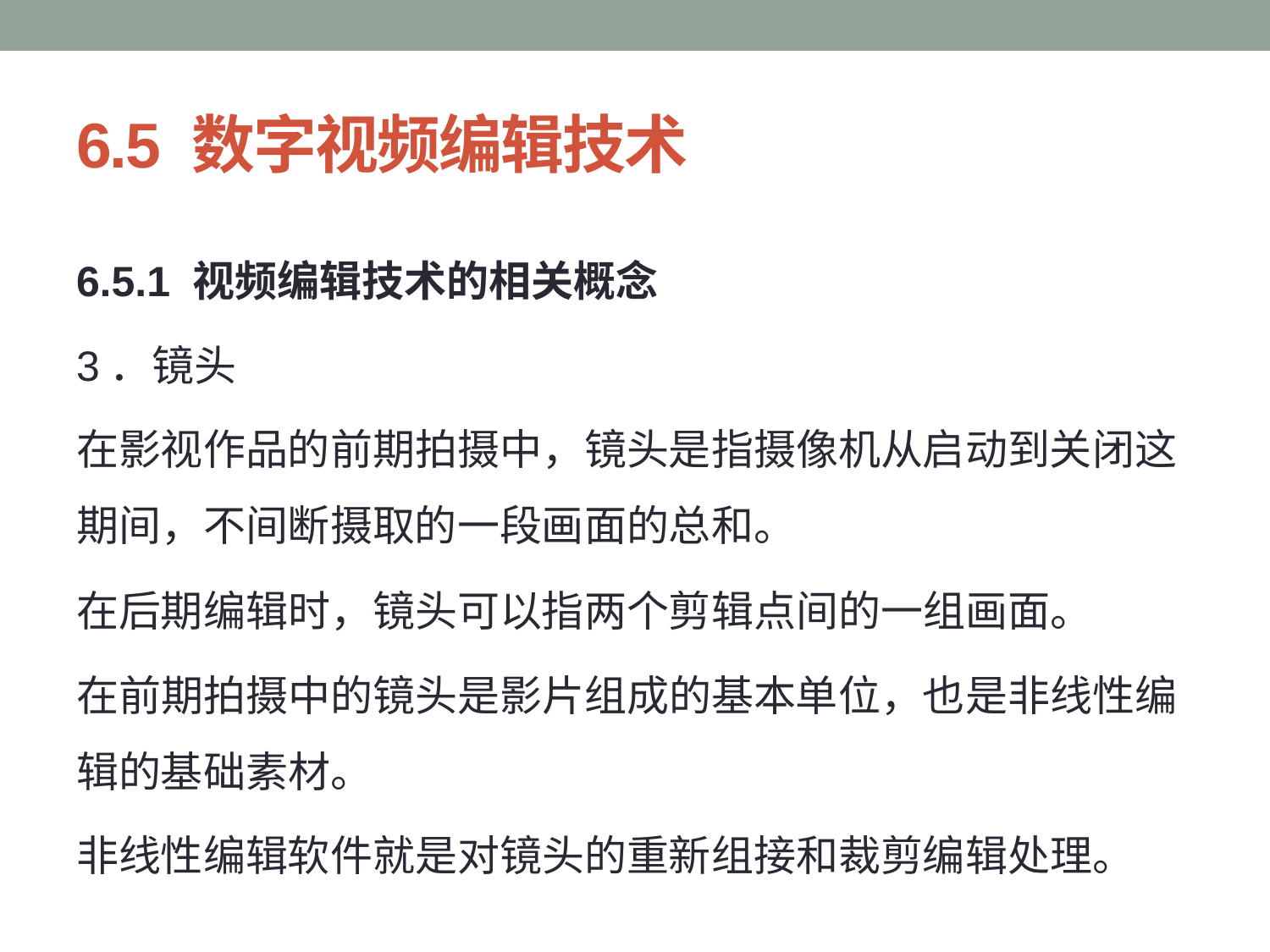

# 6.5 数字视频编辑技术
6.5.1 视频编辑技术的相关概念
3．镜头
在影视作品的前期拍摄中，镜头是指摄像机从启动到关闭这期间，不间断摄取的一段画面的总和。
在后期编辑时，镜头可以指两个剪辑点间的一组画面。
在前期拍摄中的镜头是影片组成的基本单位，也是非线性编辑的基础素材。
非线性编辑软件就是对镜头的重新组接和裁剪编辑处理。